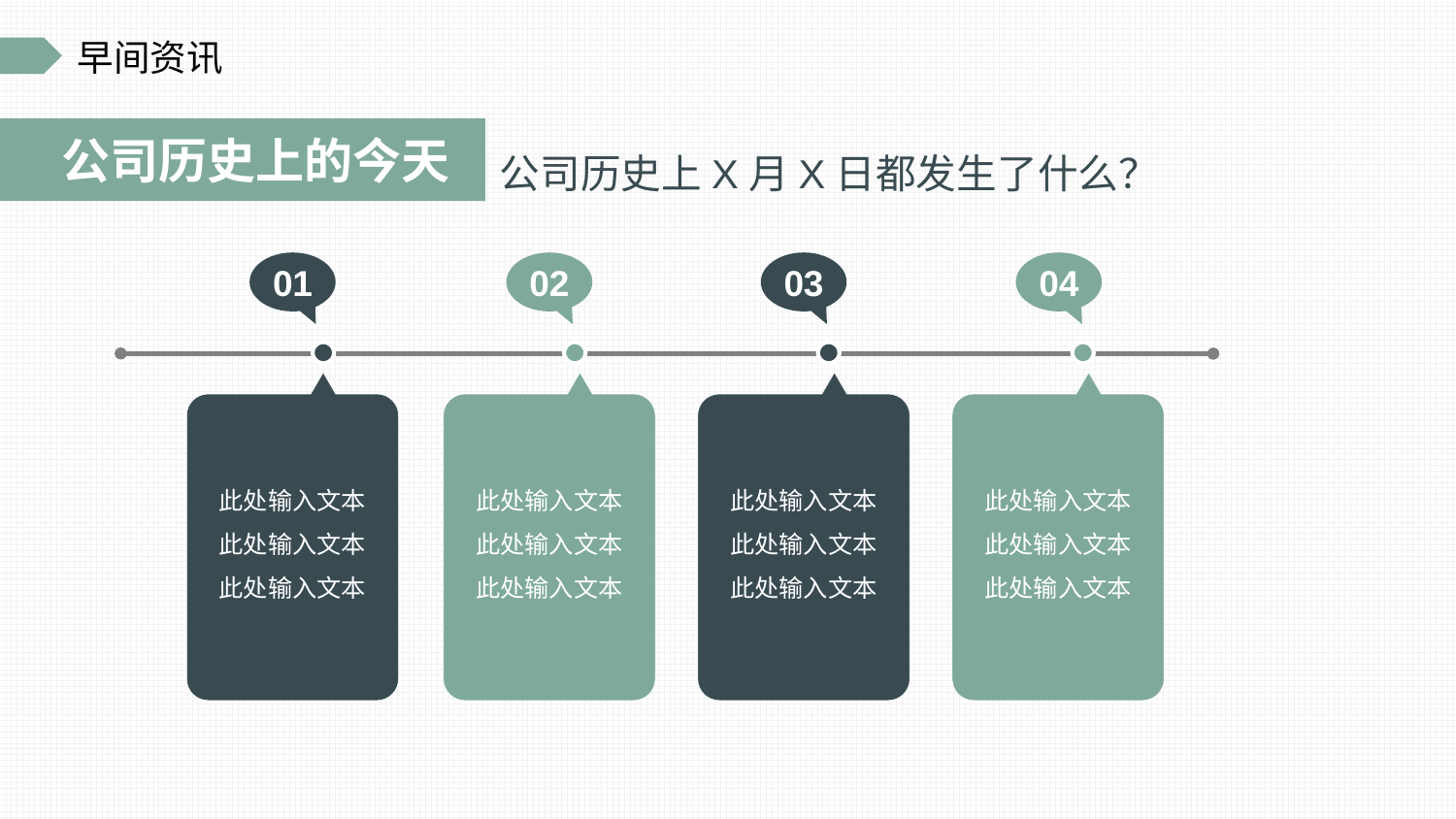

公司历史上的今天
公司历史上X月X日都发生了什么？
01

此处输入文本
此处输入文本
此处输入文本
02

此处输入文本
此处输入文本
此处输入文本
03

此处输入文本
此处输入文本
此处输入文本
04

此处输入文本
此处输入文本
此处输入文本